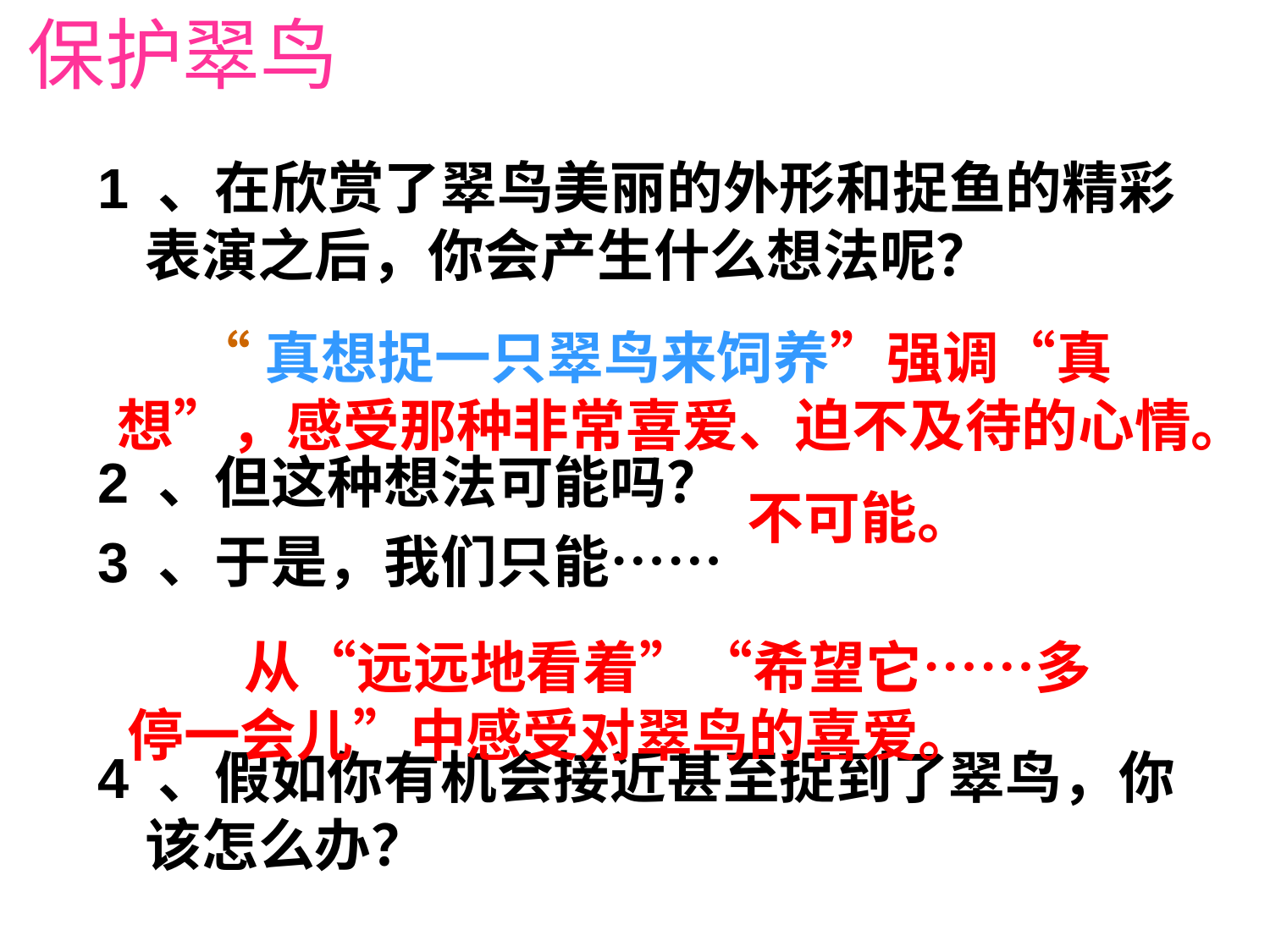

保护翠鸟
1 、在欣赏了翠鸟美丽的外形和捉鱼的精彩表演之后，你会产生什么想法呢？

2 、但这种想法可能吗？
3 、于是，我们只能……

4 、假如你有机会接近甚至捉到了翠鸟，你该怎么办？
      “真想捉一只翠鸟来饲养”强调“真想”，感受那种非常喜爱、迫不及待的心情。
不可能。
        从“远远地看着”“希望它……多停一会儿”中感受对翠鸟的喜爱。